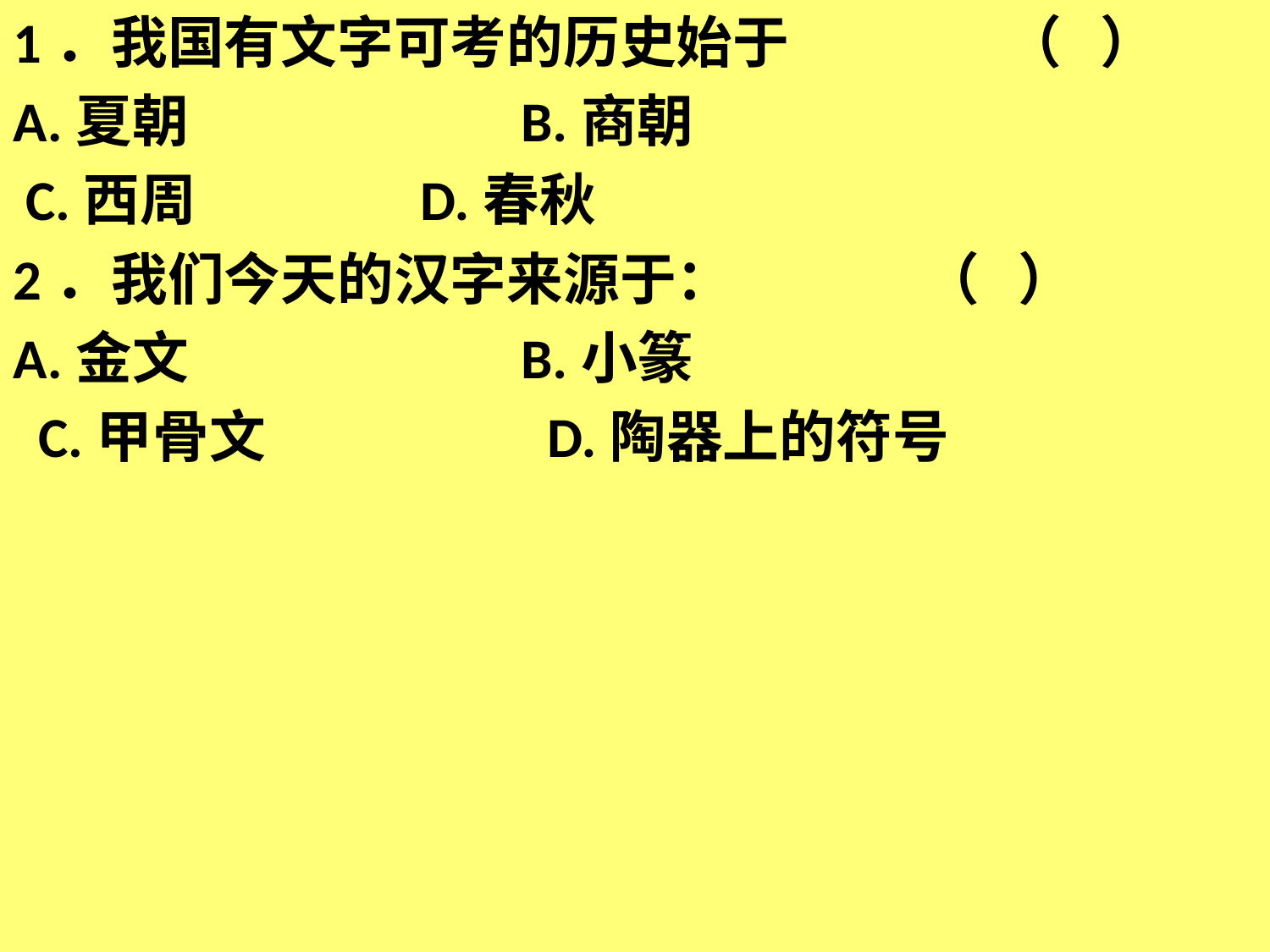

1．我国有文字可考的历史始于       　　 （   ）
A.夏朝    			B.商朝
 C.西周  		 D.春秋
2．我们今天的汉字来源于：   　　   （   ）
A.金文   			B.小篆
  C.甲骨文 		 D.陶器上的符号